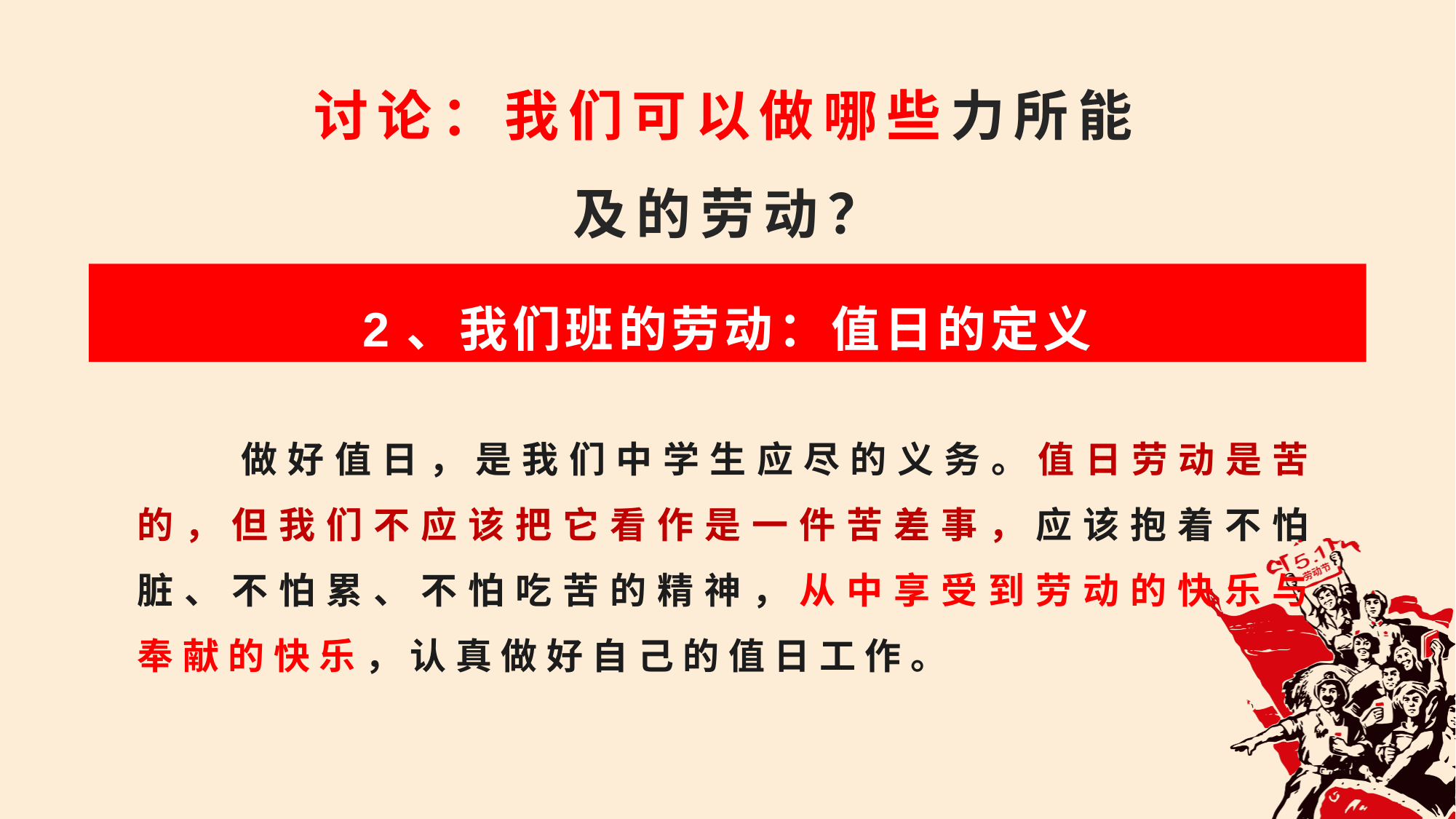

讨论：我们可以做哪些力所能及的劳动？
2、我们班的劳动：值日的定义
     做好值日，是我们中学生应尽的义务。值日劳动是苦的，但我们不应该把它看作是一件苦差事，应该抱着不怕脏、不怕累、不怕吃苦的精神，从中享受到劳动的快乐与奉献的快乐，认真做好自己的值日工作。